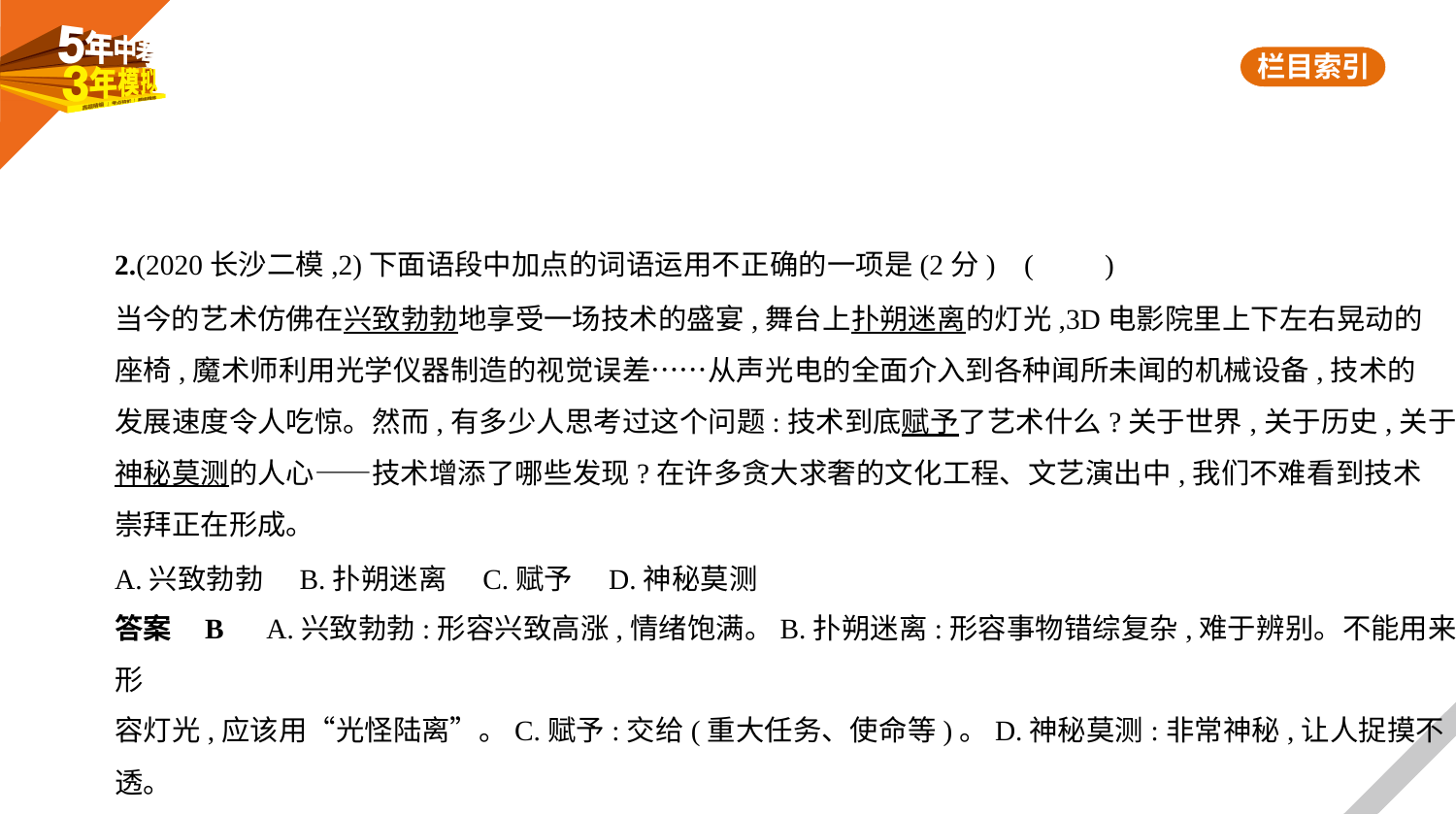

2.(2020长沙二模,2)下面语段中加点的词语运用不正确的一项是(2分) (　　)
当今的艺术仿佛在兴致勃勃地享受一场技术的盛宴,舞台上扑朔迷离的灯光,3D电影院里上下左右晃动的
座椅,魔术师利用光学仪器制造的视觉误差……从声光电的全面介入到各种闻所未闻的机械设备,技术的
发展速度令人吃惊。然而,有多少人思考过这个问题:技术到底赋予了艺术什么?关于世界,关于历史,关于
神秘莫测的人心——技术增添了哪些发现?在许多贪大求奢的文化工程、文艺演出中,我们不难看到技术
崇拜正在形成。
A.兴致勃勃　B.扑朔迷离　C.赋予　D.神秘莫测
答案    B　A.兴致勃勃:形容兴致高涨,情绪饱满。B.扑朔迷离:形容事物错综复杂,难于辨别。不能用来形
容灯光,应该用“光怪陆离”。C.赋予:交给(重大任务、使命等)。D.神秘莫测:非常神秘,让人捉摸不透。